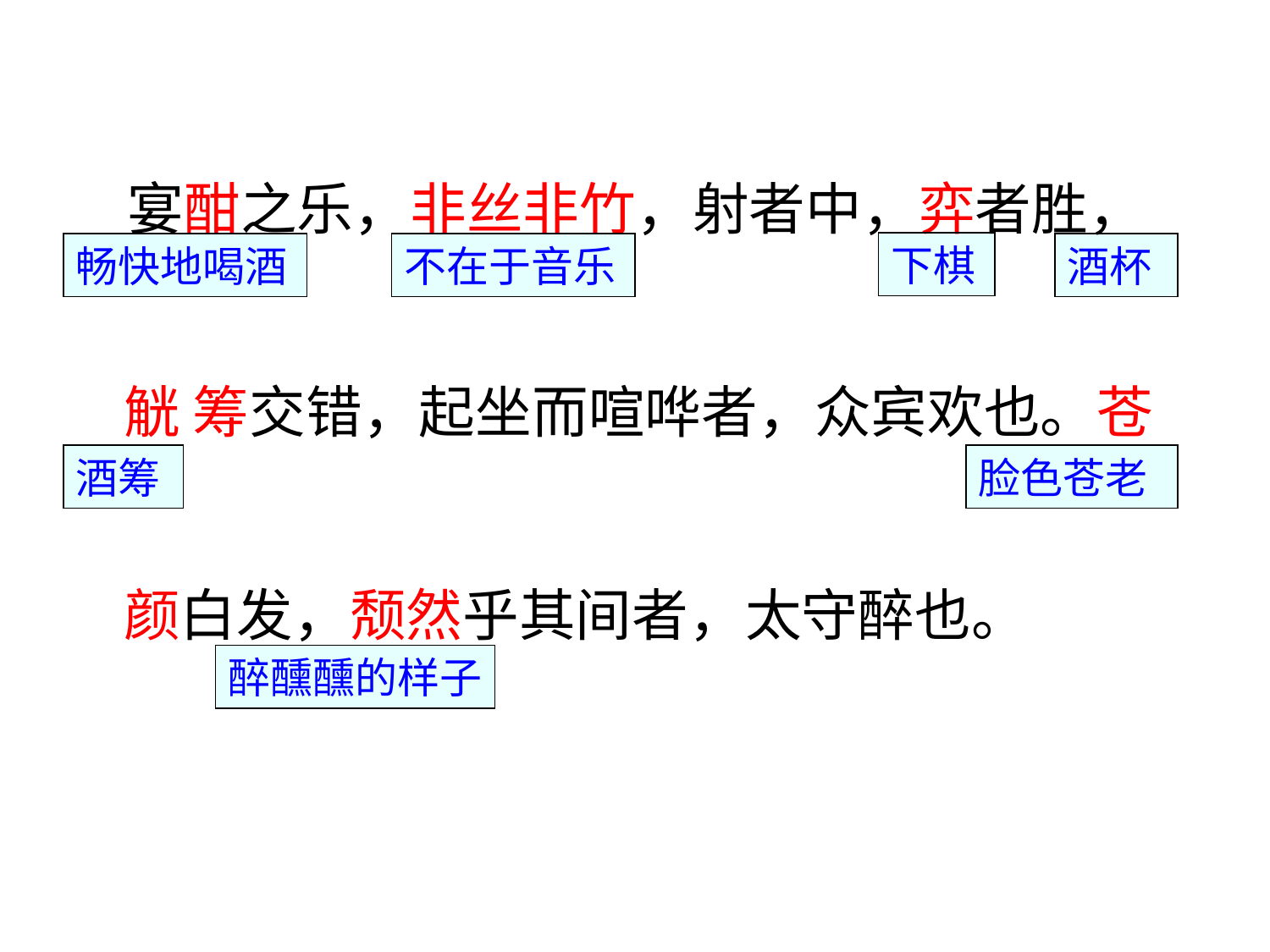

宴酣之乐，非丝非竹，射者中，弈者胜，觥 筹交错，起坐而喧哗者，众宾欢也。苍颜白发，颓然乎其间者，太守醉也。

畅快地喝酒
不在于音乐
下棋
酒杯
酒筹
脸色苍老
醉醺醺的样子